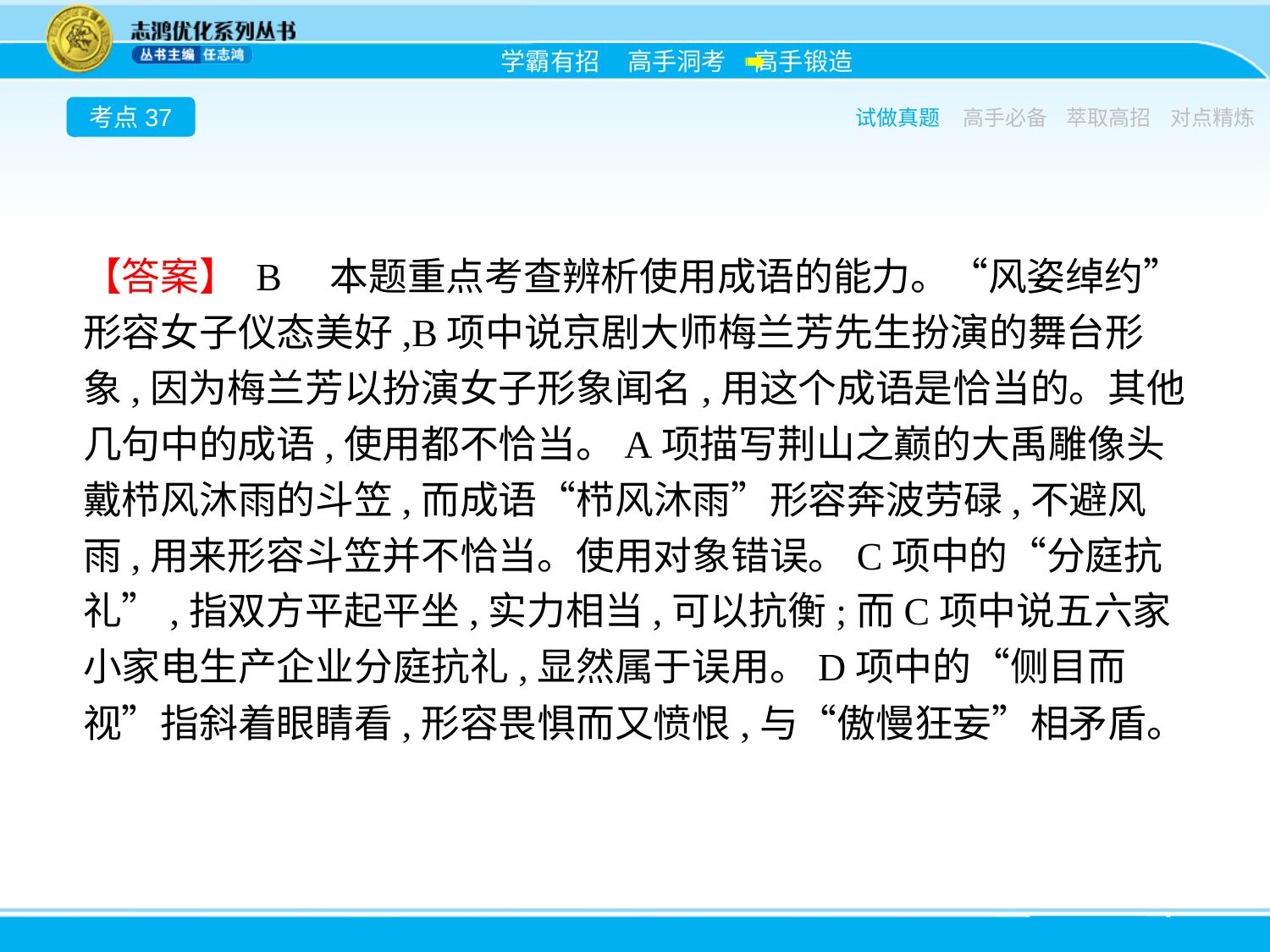

考点37
试做真题
高手必备
萃取高招
对点精炼
【答案】 B　本题重点考查辨析使用成语的能力。“风姿绰约”形容女子仪态美好,B项中说京剧大师梅兰芳先生扮演的舞台形象,因为梅兰芳以扮演女子形象闻名,用这个成语是恰当的。其他几句中的成语,使用都不恰当。A项描写荆山之巅的大禹雕像头戴栉风沐雨的斗笠,而成语“栉风沐雨”形容奔波劳碌,不避风雨,用来形容斗笠并不恰当。使用对象错误。C项中的“分庭抗礼”,指双方平起平坐,实力相当,可以抗衡;而C项中说五六家小家电生产企业分庭抗礼,显然属于误用。D项中的“侧目而视”指斜着眼睛看,形容畏惧而又愤恨,与“傲慢狂妄”相矛盾。